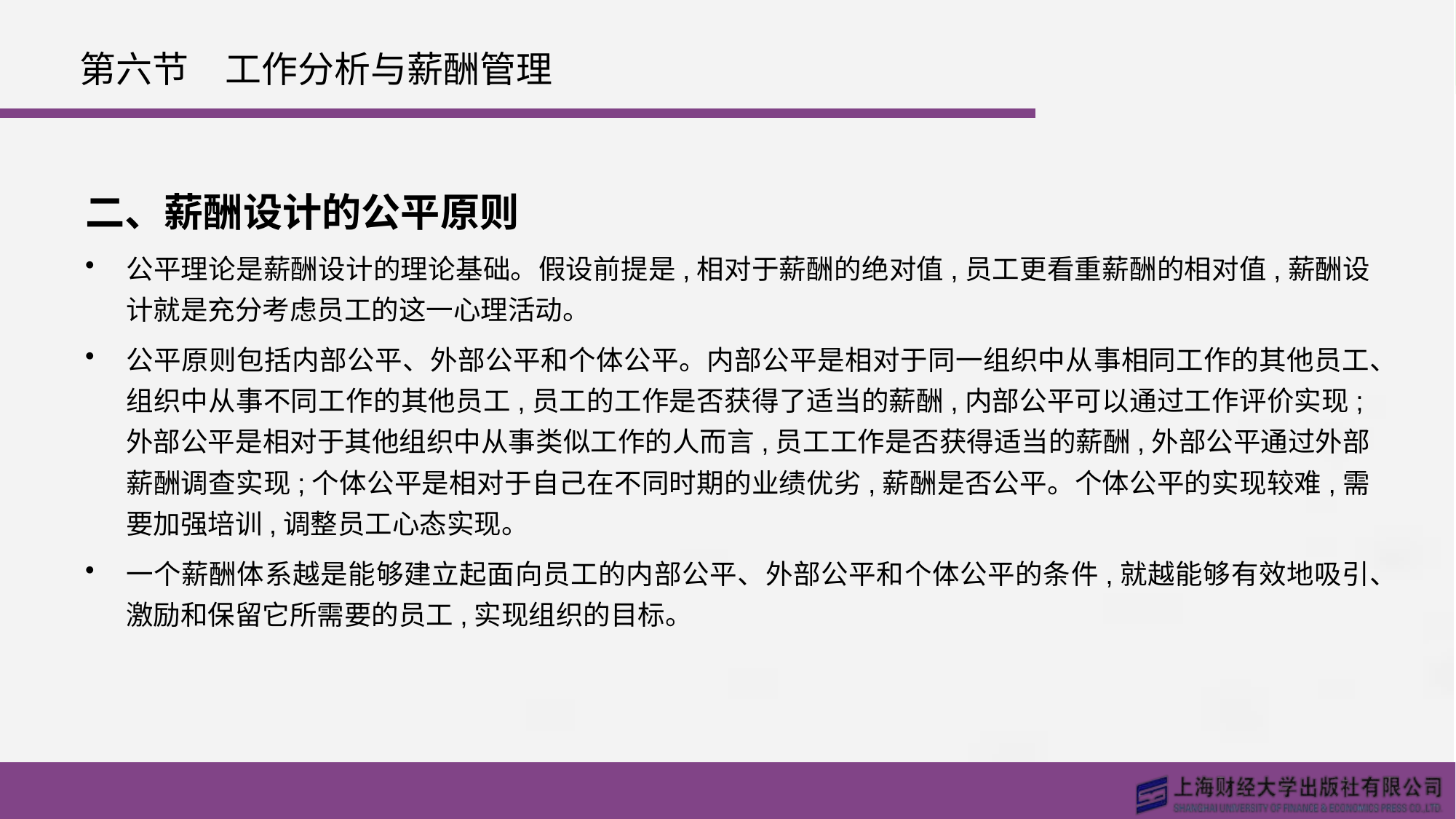

# 第六节　工作分析与薪酬管理
二、薪酬设计的公平原则
公平理论是薪酬设计的理论基础。假设前提是,相对于薪酬的绝对值,员工更看重薪酬的相对值,薪酬设计就是充分考虑员工的这一心理活动。
公平原则包括内部公平、外部公平和个体公平。内部公平是相对于同一组织中从事相同工作的其他员工、组织中从事不同工作的其他员工,员工的工作是否获得了适当的薪酬,内部公平可以通过工作评价实现;外部公平是相对于其他组织中从事类似工作的人而言,员工工作是否获得适当的薪酬,外部公平通过外部薪酬调查实现;个体公平是相对于自己在不同时期的业绩优劣,薪酬是否公平。个体公平的实现较难,需要加强培训,调整员工心态实现。
一个薪酬体系越是能够建立起面向员工的内部公平、外部公平和个体公平的条件,就越能够有效地吸引、激励和保留它所需要的员工,实现组织的目标。